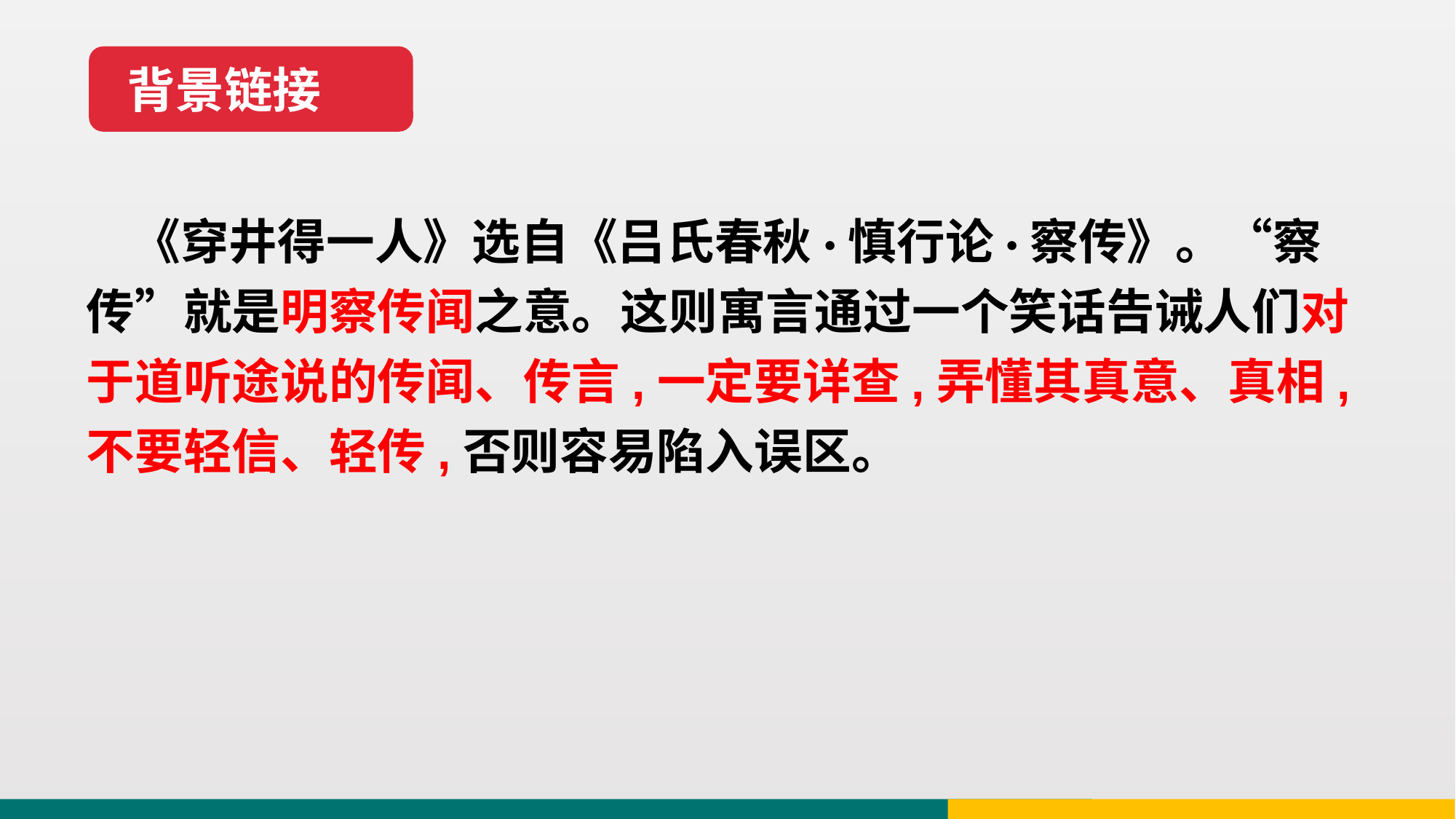

背景链接
    《穿井得一人》选自《吕氏春秋·慎行论·察传》。“察传”就是明察传闻之意。这则寓言通过一个笑话告诫人们对于道听途说的传闻、传言,一定要详查,弄懂其真意、真相,不要轻信、轻传,否则容易陷入误区。